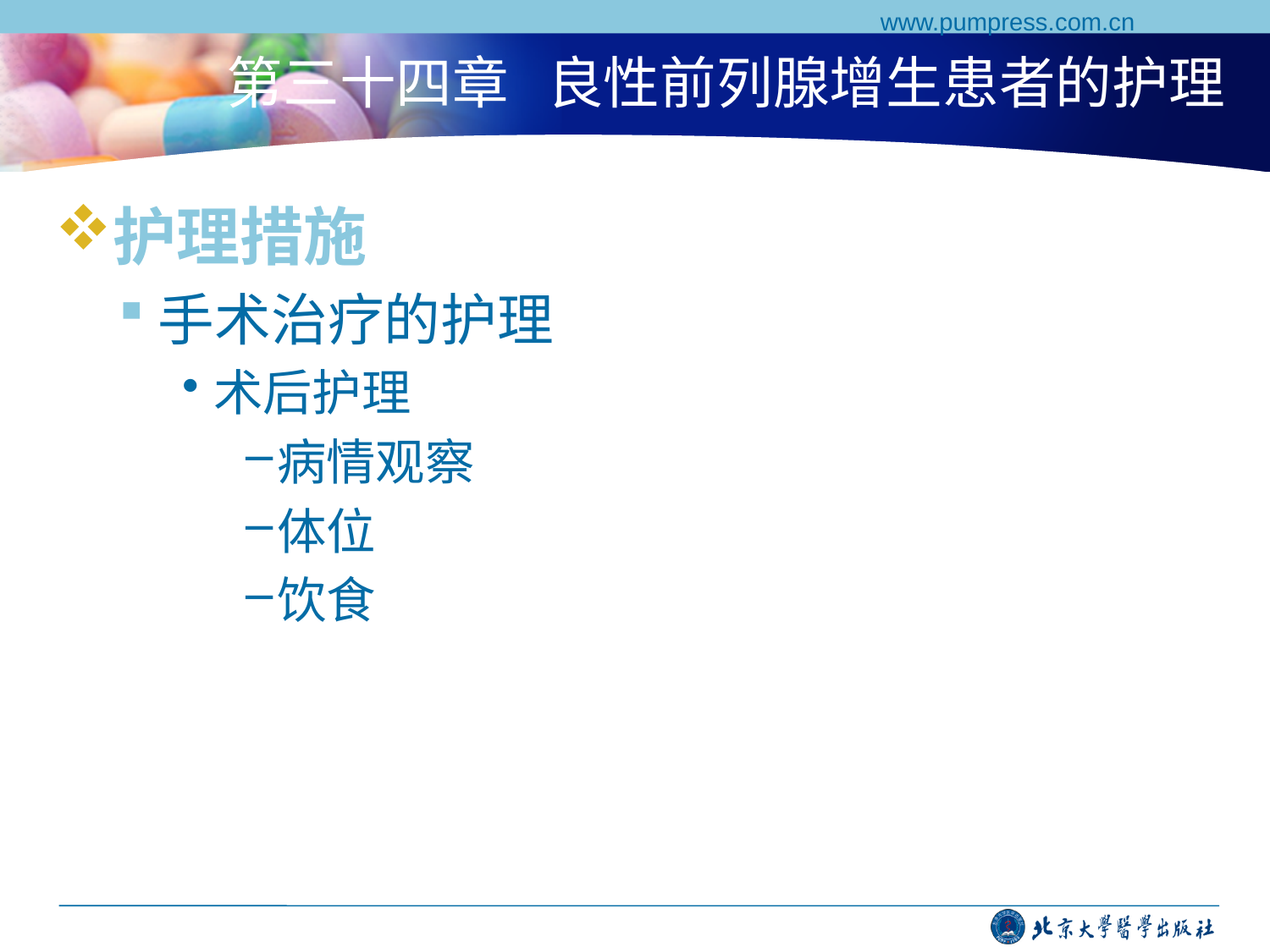

www.pumpress.com.cn
# 第三十四章   良性前列腺增生患者的护理
护理措施
手术治疗的护理
术后护理
病情观察
体位
饮食